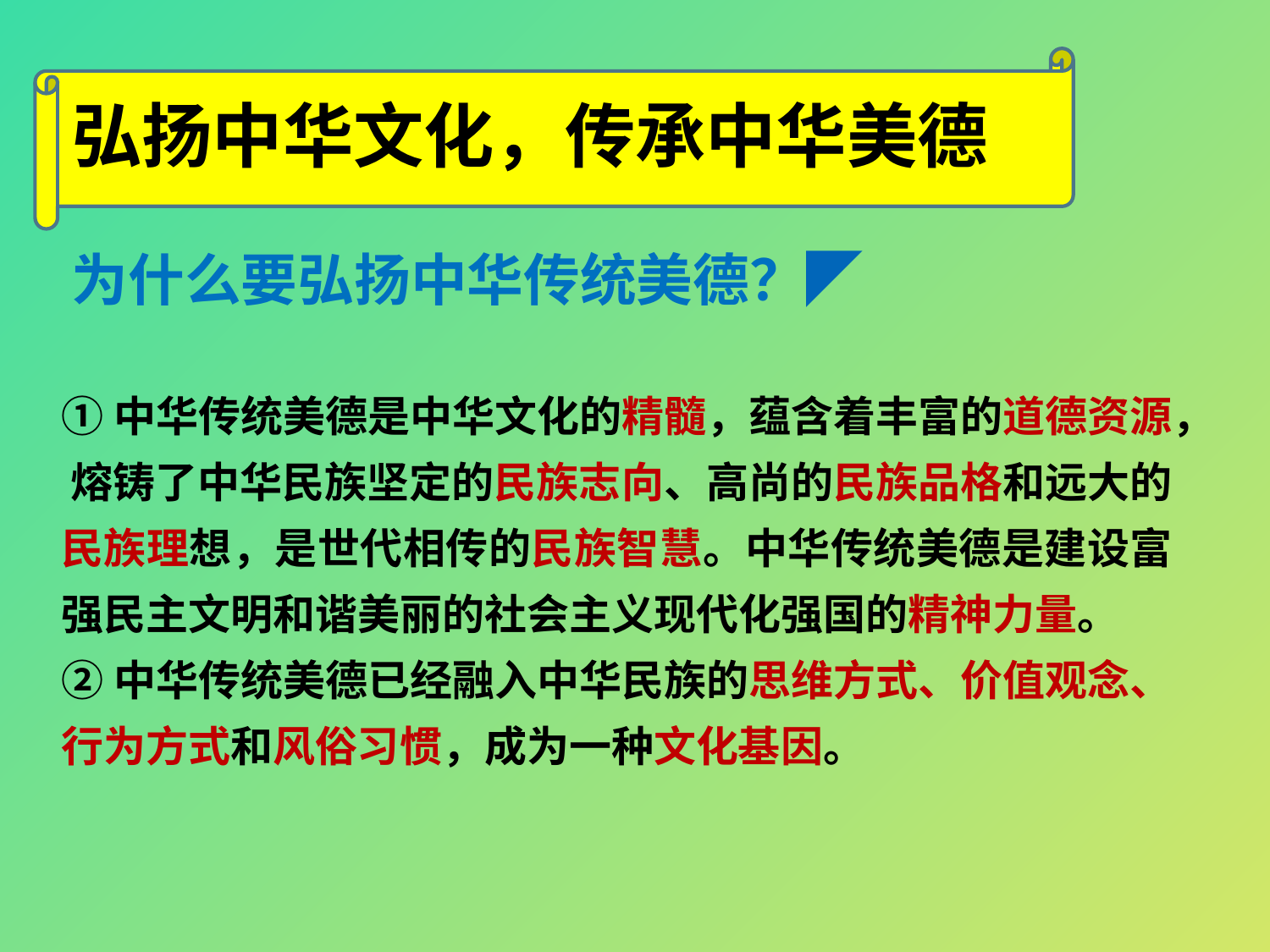

弘扬中华文化，传承中华美德

为什么要弘扬中华传统美德？◤

①中华传统美德是中华文化的精髓，蕴含着丰富的道德资源， 熔铸了中华民族坚定的民族志向、高尚的民族品格和远大的民族理想，是世代相传的民族智慧。中华传统美德是建设富强民主文明和谐美丽的社会主义现代化强国的精神力量。
②中华传统美德已经融入中华民族的思维方式、价值观念、行为方式和风俗习惯，成为一种文化基因。